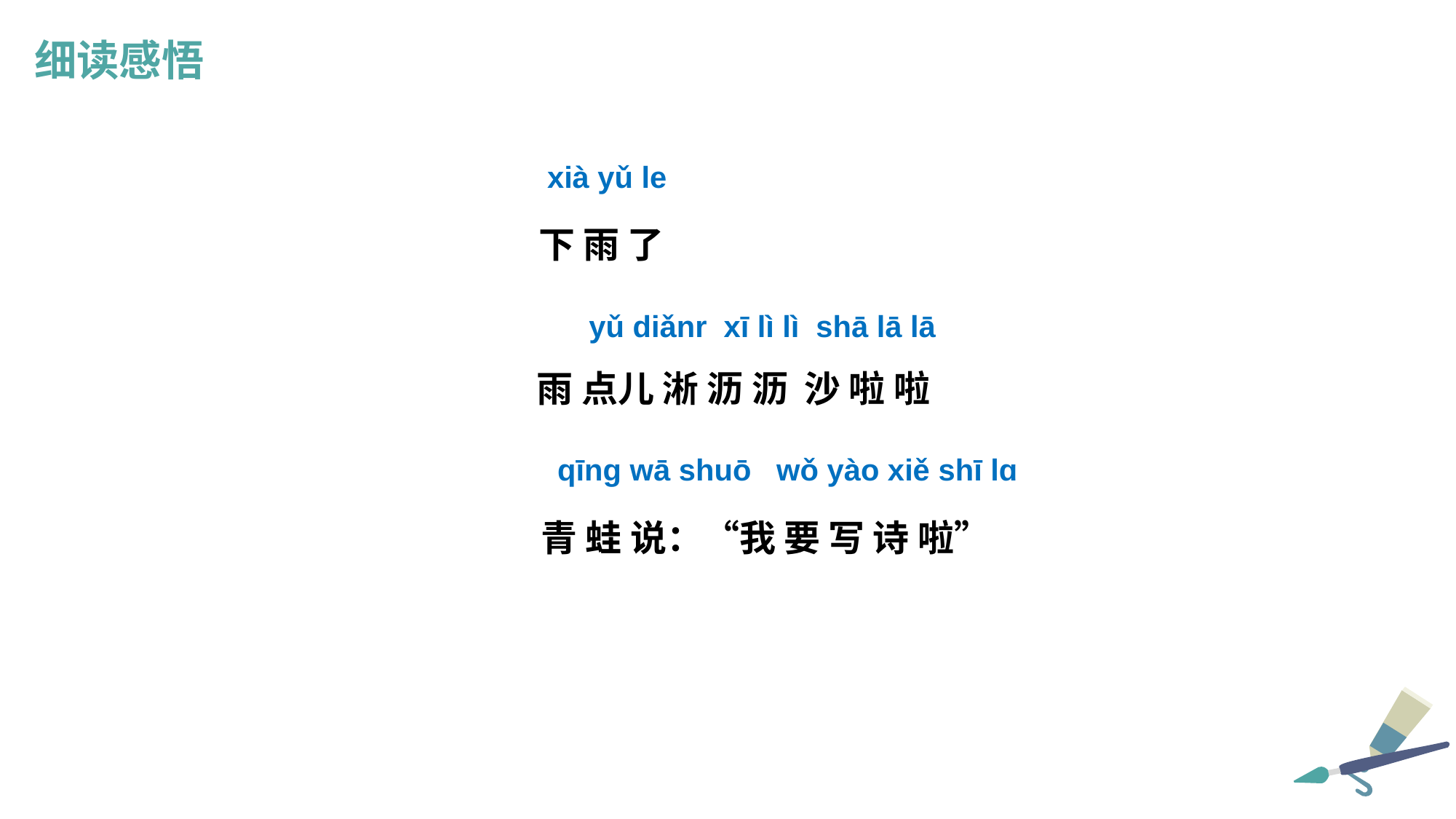

细读感悟
xià yǔ le
下 雨 了
yǔ diǎnr  xī lì lì  shā lā lā
雨 点儿 淅 沥 沥  沙 啦 啦
qīnɡ wā shuō   wǒ yào xiě shī lɑ
青 蛙 说：“我 要 写 诗 啦”